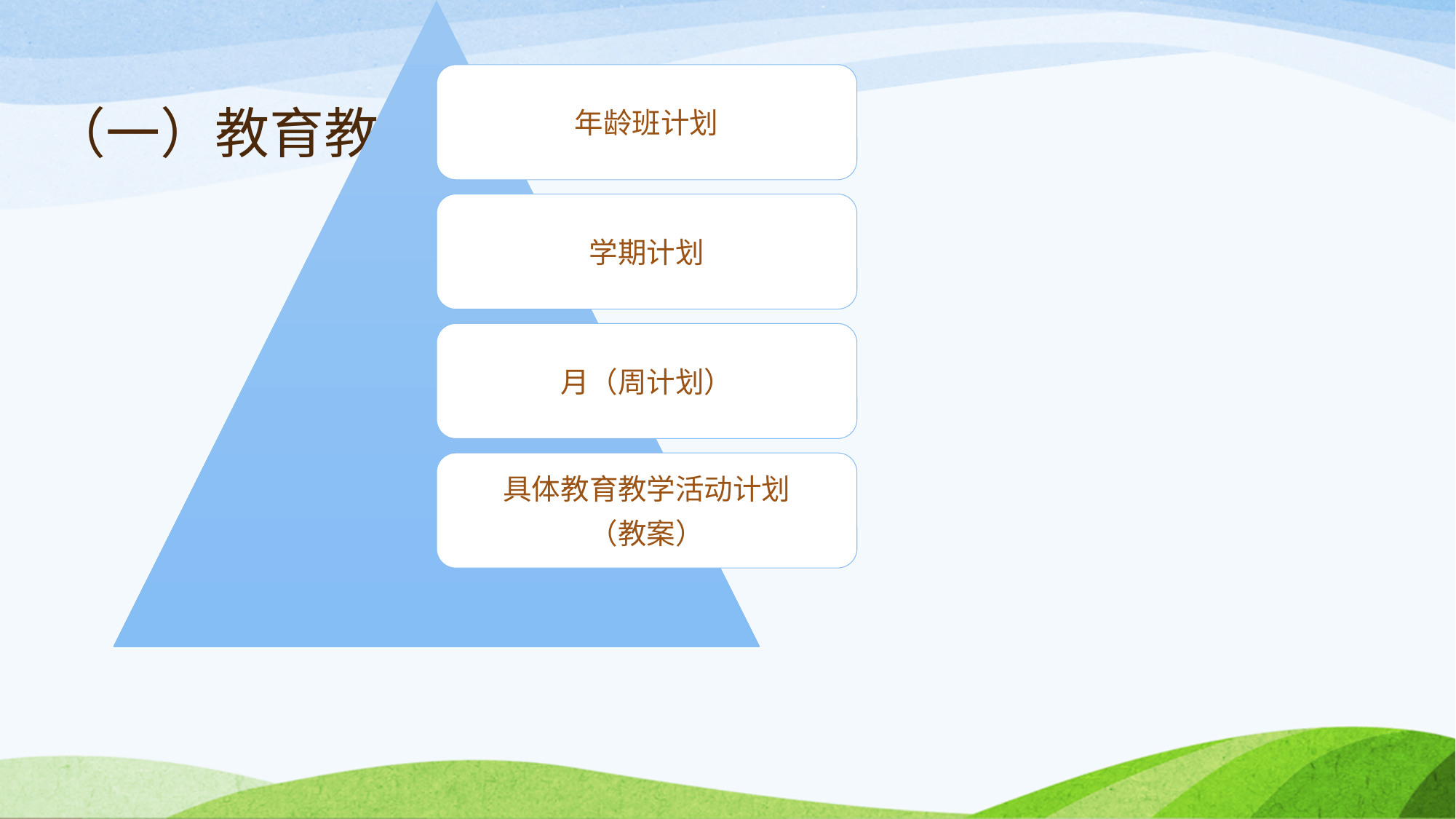

年龄班计划
学期计划
月（周计划）
具体教育教学活动计划
（教案）
# （一）教育教学计划的层次